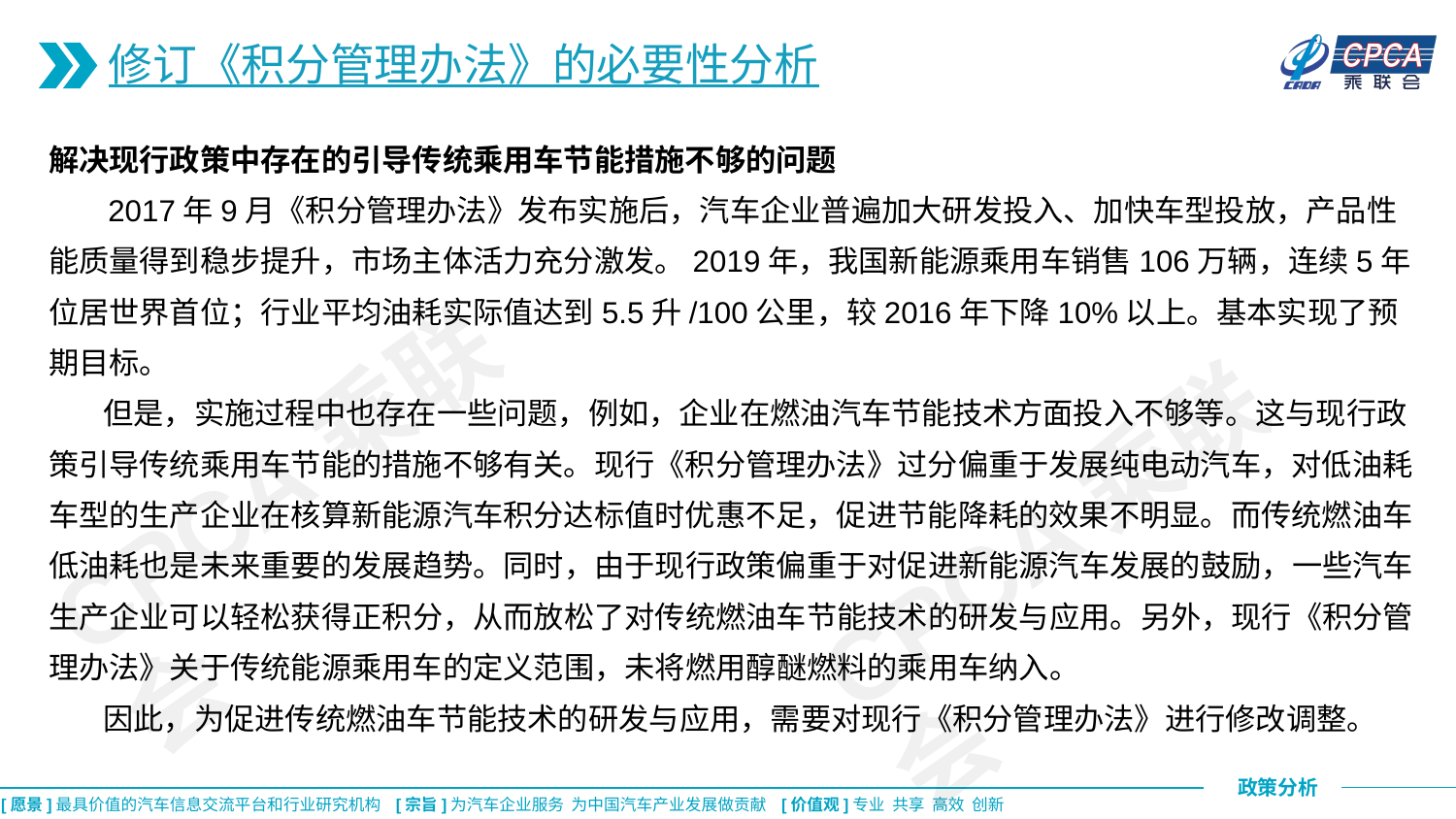

修订《积分管理办法》的必要性分析
解决现行政策中存在的引导传统乘用车节能措施不够的问题
       2017年9月《积分管理办法》发布实施后，汽车企业普遍加大研发投入、加快车型投放，产品性能质量得到稳步提升，市场主体活力充分激发。2019年，我国新能源乘用车销售106万辆，连续5年位居世界首位；行业平均油耗实际值达到5.5升/100公里，较2016年下降10%以上。基本实现了预期目标。
       但是，实施过程中也存在一些问题，例如，企业在燃油汽车节能技术方面投入不够等。这与现行政策引导传统乘用车节能的措施不够有关。现行《积分管理办法》过分偏重于发展纯电动汽车，对低油耗车型的生产企业在核算新能源汽车积分达标值时优惠不足，促进节能降耗的效果不明显。而传统燃油车低油耗也是未来重要的发展趋势。同时，由于现行政策偏重于对促进新能源汽车发展的鼓励，一些汽车生产企业可以轻松获得正积分，从而放松了对传统燃油车节能技术的研发与应用。另外，现行《积分管理办法》关于传统能源乘用车的定义范围，未将燃用醇醚燃料的乘用车纳入。
       因此，为促进传统燃油车节能技术的研发与应用，需要对现行《积分管理办法》进行修改调整。
CPCA乘联会
CPCA乘联会